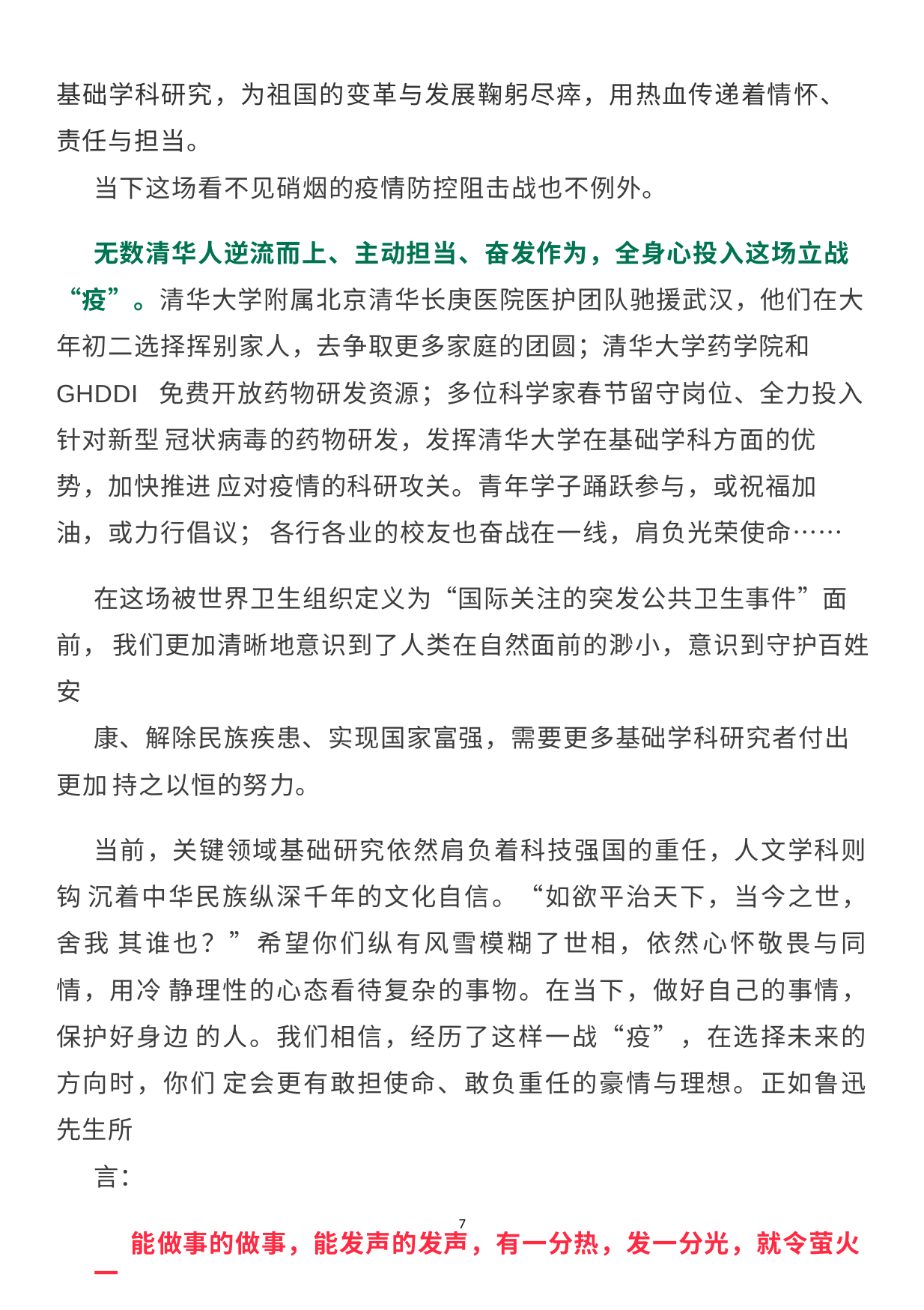

基础学科研究，为祖国的变革与发展鞠躬尽瘁，用热血传递着情怀、 责任与担当。
当下这场看不见硝烟的疫情防控阻击战也不例外。
无数清华人逆流而上、主动担当、奋发作为，全身心投入这场立战 “疫”。清华大学附属北京清华长庚医院医护团队驰援武汉，他们在大 年初二选择挥别家人，去争取更多家庭的团圆；清华大学药学院和 GHDDI  免费开放药物研发资源；多位科学家春节留守岗位、全力投入针对新型 冠状病毒的药物研发，发挥清华大学在基础学科方面的优势，加快推进 应对疫情的科研攻关。青年学子踊跃参与，或祝福加油，或力行倡议； 各行各业的校友也奋战在一线，肩负光荣使命……
在这场被世界卫生组织定义为“国际关注的突发公共卫生事件”面前， 我们更加清晰地意识到了人类在自然面前的渺小，意识到守护百姓安
康、解除民族疾患、实现国家富强，需要更多基础学科研究者付出更加 持之以恒的努力。
当前，关键领域基础研究依然肩负着科技强国的重任，人文学科则钩 沉着中华民族纵深千年的文化自信。“如欲平治天下，当今之世，舍我 其谁也？”希望你们纵有风雪模糊了世相，依然心怀敬畏与同情，用冷 静理性的心态看待复杂的事物。在当下，做好自己的事情，保护好身边 的人。我们相信，经历了这样一战“疫”，在选择未来的方向时，你们 定会更有敢担使命、敢负重任的豪情与理想。正如鲁迅先生所
言：

能做事的做事，能发声的发声，有一分热，发一分光，就令萤火一
7